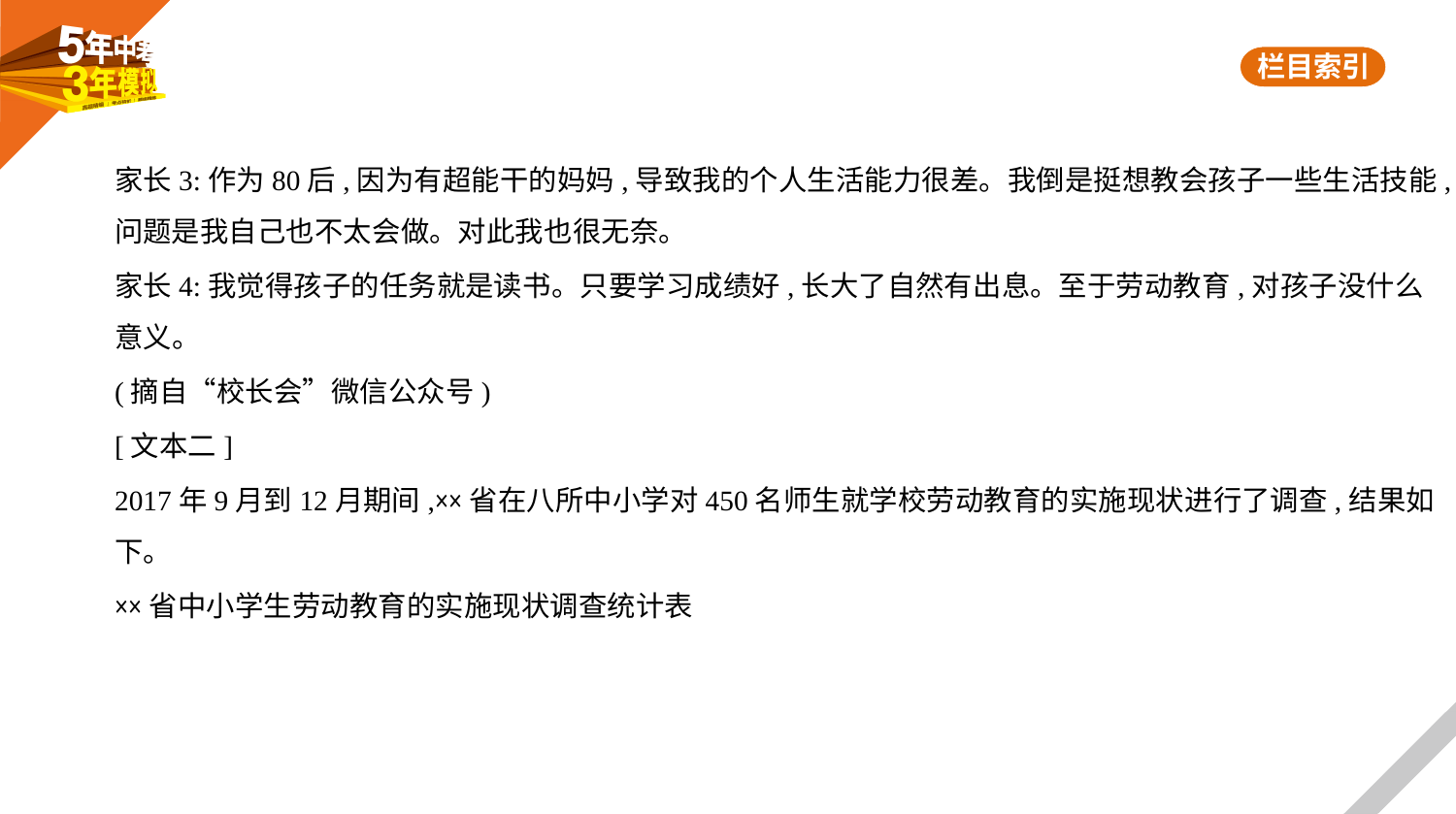

家长3:作为80后,因为有超能干的妈妈,导致我的个人生活能力很差。我倒是挺想教会孩子一些生活技能,
问题是我自己也不太会做。对此我也很无奈。
家长4:我觉得孩子的任务就是读书。只要学习成绩好,长大了自然有出息。至于劳动教育,对孩子没什么
意义。
(摘自“校长会”微信公众号)
[文本二]
2017年9月到12月期间,××省在八所中小学对450名师生就学校劳动教育的实施现状进行了调查,结果如
下。
××省中小学生劳动教育的实施现状调查统计表